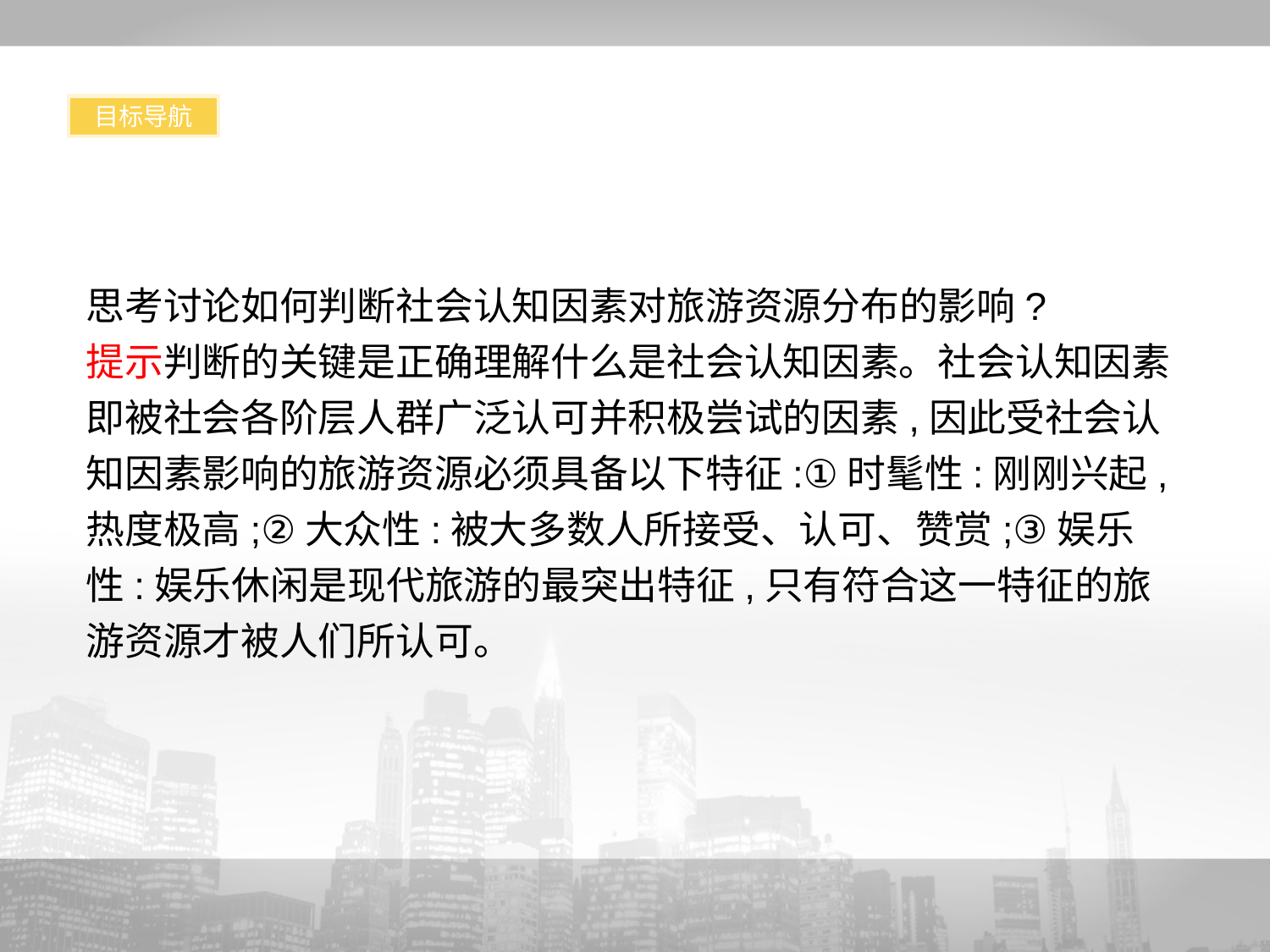

目标导航
思考讨论如何判断社会认知因素对旅游资源分布的影响?
提示判断的关键是正确理解什么是社会认知因素。社会认知因素即被社会各阶层人群广泛认可并积极尝试的因素,因此受社会认知因素影响的旅游资源必须具备以下特征:①时髦性:刚刚兴起,热度极高;②大众性:被大多数人所接受、认可、赞赏;③娱乐性:娱乐休闲是现代旅游的最突出特征,只有符合这一特征的旅游资源才被人们所认可。